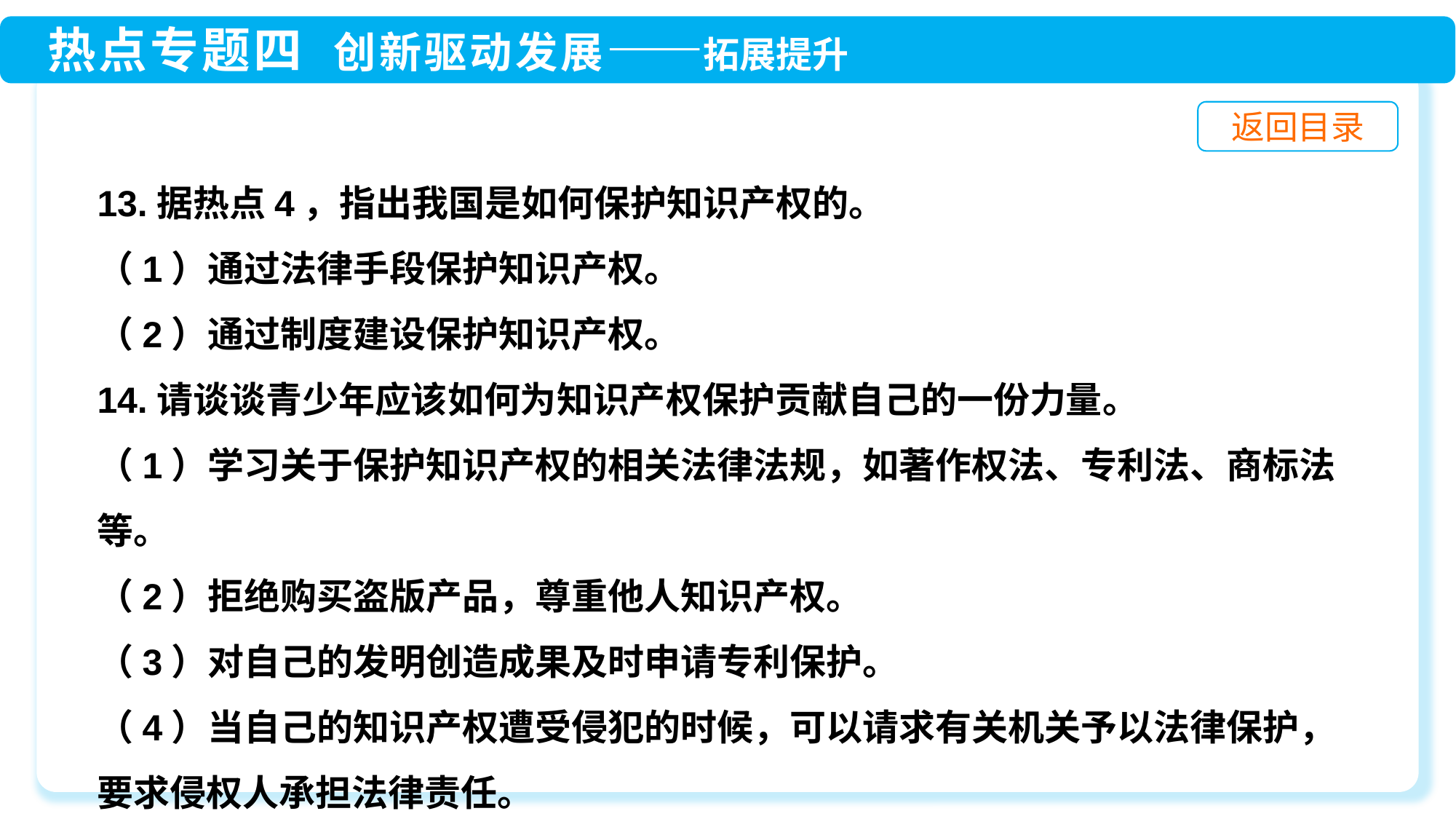

13.据热点4，指出我国是如何保护知识产权的。
（1）通过法律手段保护知识产权。
（2）通过制度建设保护知识产权。
14.请谈谈青少年应该如何为知识产权保护贡献自己的一份力量。
（1）学习关于保护知识产权的相关法律法规，如著作权法、专利法、商标法等。
（2）拒绝购买盗版产品，尊重他人知识产权。
（3）对自己的发明创造成果及时申请专利保护。
（4）当自己的知识产权遭受侵犯的时候，可以请求有关机关予以法律保护，要求侵权人承担法律责任。